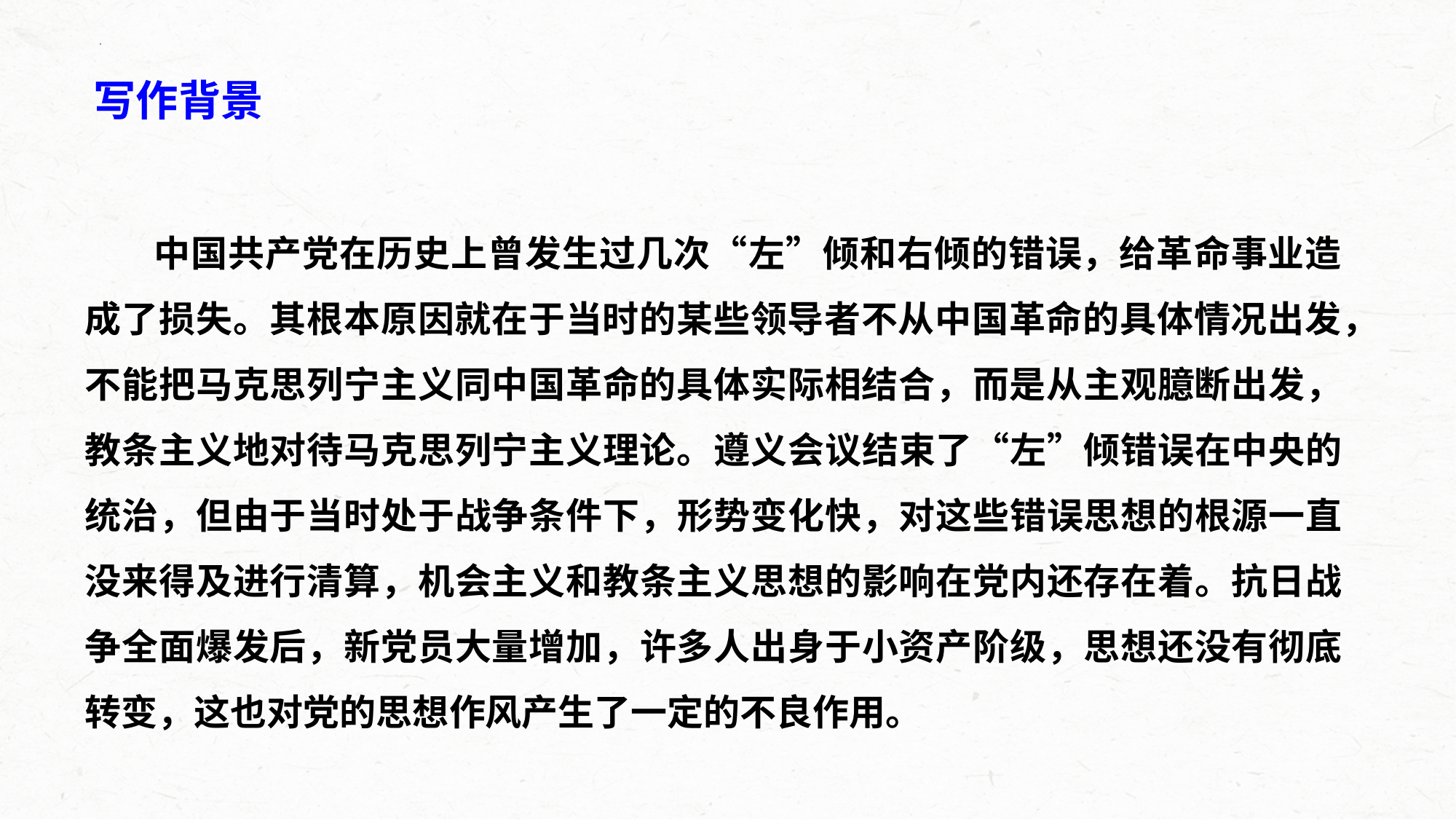

写作背景
中国共产党在历史上曾发生过几次“左”倾和右倾的错误，给革命事业造成了损失。其根本原因就在于当时的某些领导者不从中国革命的具体情况出发，不能把马克思列宁主义同中国革命的具体实际相结合，而是从主观臆断出发，教条主义地对待马克思列宁主义理论。遵义会议结束了“左”倾错误在中央的统治，但由于当时处于战争条件下，形势变化快，对这些错误思想的根源一直没来得及进行清算，机会主义和教条主义思想的影响在党内还存在着。抗日战争全面爆发后，新党员大量增加，许多人出身于小资产阶级，思想还没有彻底转变，这也对党的思想作风产生了一定的不良作用。